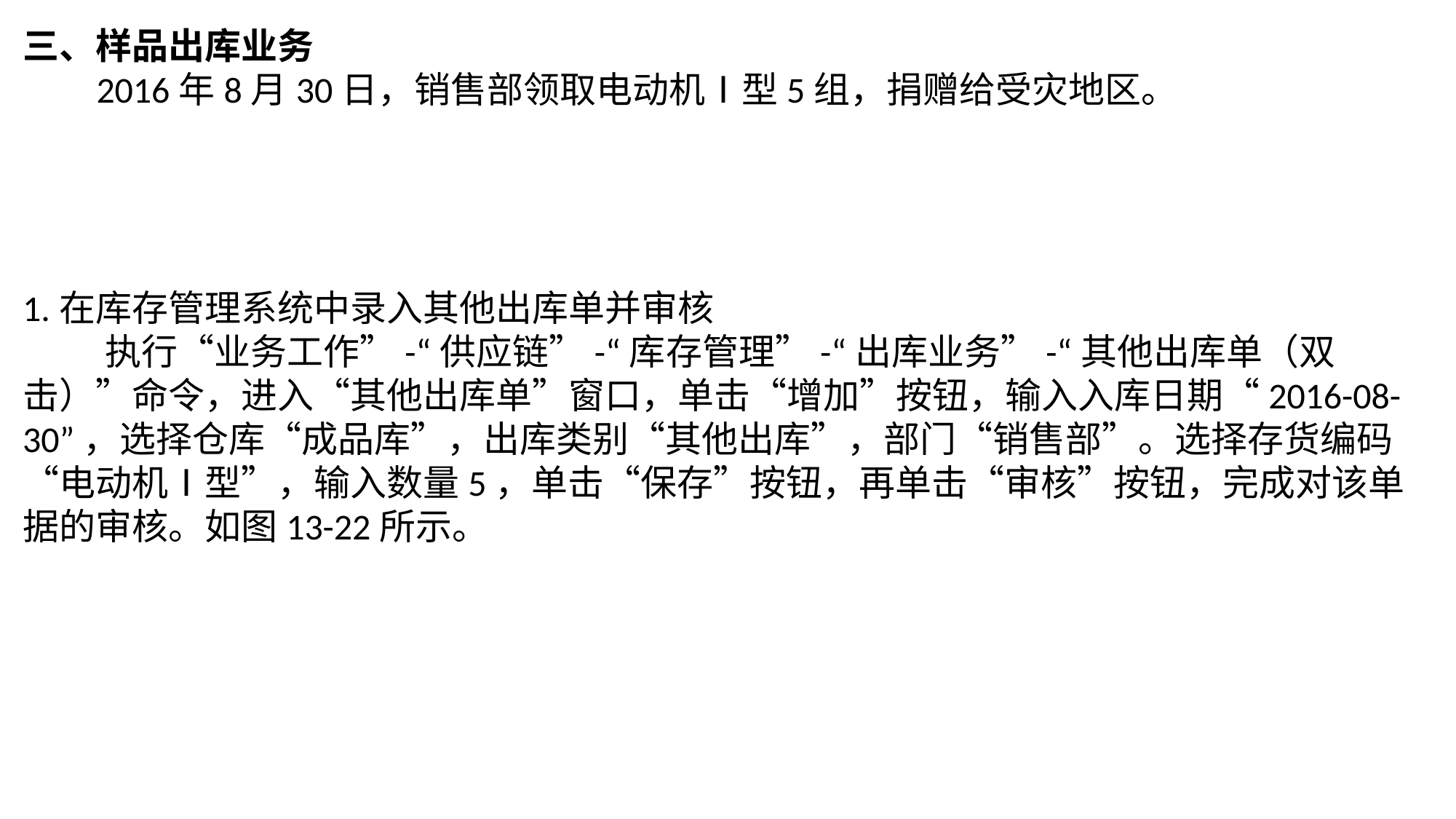

三、样品出库业务
         2016年8月30日，销售部领取电动机Ⅰ型5组，捐赠给受灾地区。

1.在库存管理系统中录入其他出库单并审核
         执行“业务工作”-“供应链”-“库存管理”-“出库业务”-“其他出库单（双击）”命令，进入“其他出库单”窗口，单击“增加”按钮，输入入库日期“2016-08-30”，选择仓库“成品库”，出库类别“其他出库”，部门“销售部”。选择存货编码“电动机Ⅰ型”，输入数量5，单击“保存”按钮，再单击“审核”按钮，完成对该单据的审核。如图13-22所示。